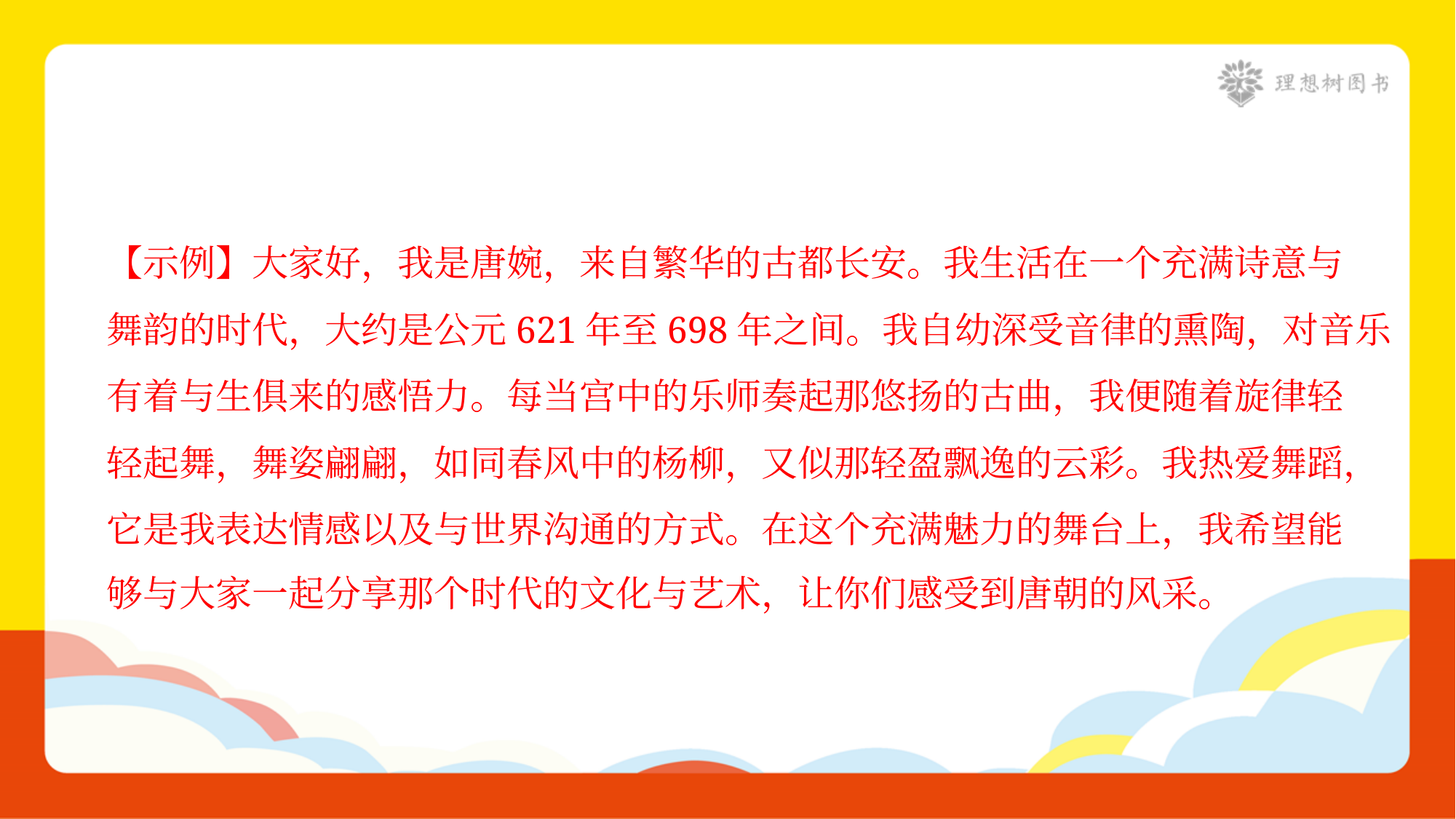

【示例】大家好，我是唐婉，来自繁华的古都长安。我生活在一个充满诗意与
舞韵的时代，大约是公元621年至698年之间。我自幼深受音律的熏陶，对音乐
有着与生俱来的感悟力。每当宫中的乐师奏起那悠扬的古曲，我便随着旋律轻
轻起舞，舞姿翩翩，如同春风中的杨柳，又似那轻盈飘逸的云彩。我热爱舞蹈，
它是我表达情感以及与世界沟通的方式。在这个充满魅力的舞台上，我希望能
够与大家一起分享那个时代的文化与艺术，让你们感受到唐朝的风采。